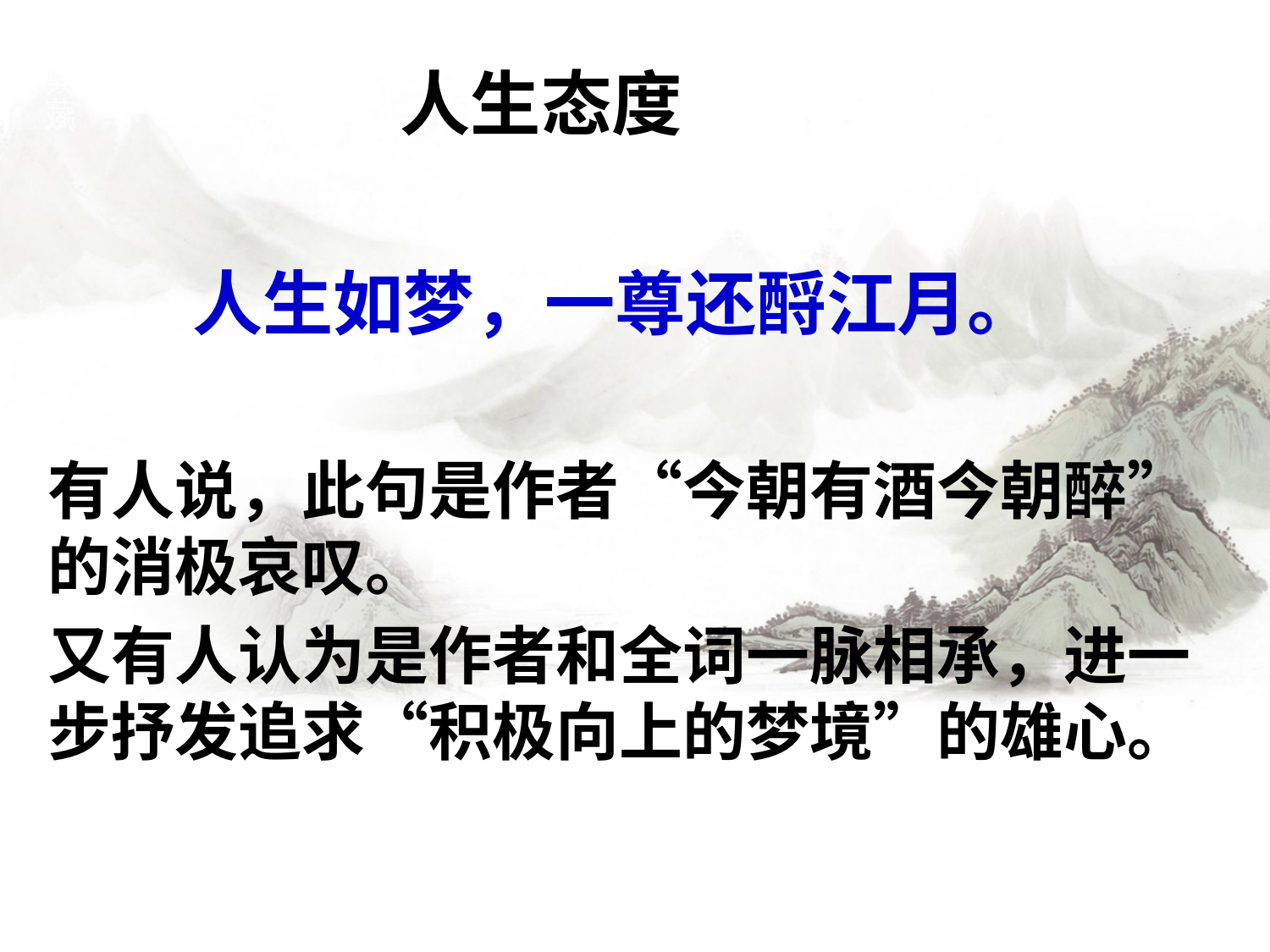

人生态度
# 人生如梦，一尊还酹江月。
有人说，此句是作者“今朝有酒今朝醉”的消极哀叹。
又有人认为是作者和全词一脉相承，进一步抒发追求“积极向上的梦境”的雄心。